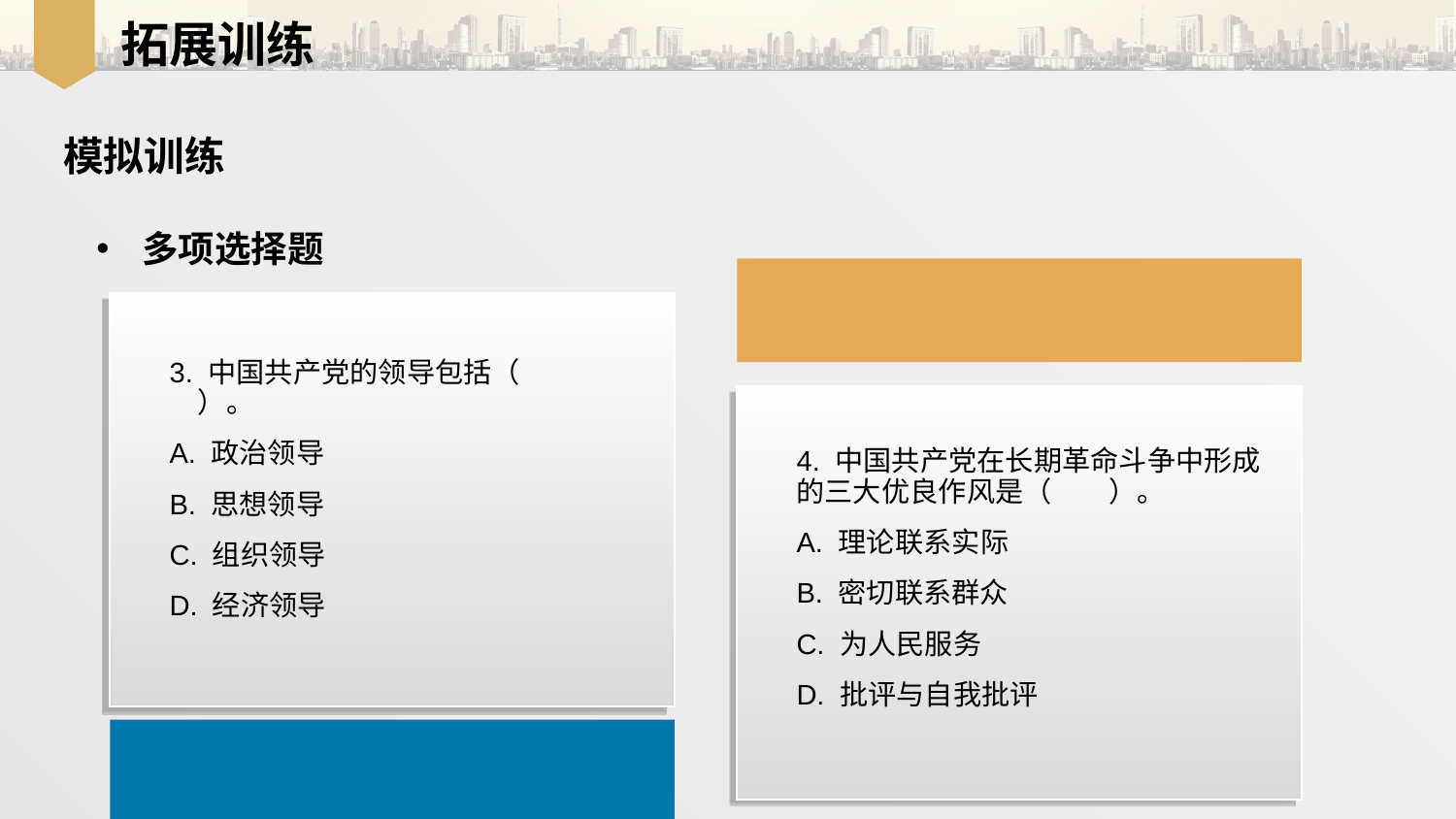

拓展训练
模拟训练
多项选择题

3. 中国共产党的领导包括（　　）。
A. 政治领导
B. 思想领导
C. 组织领导
D. 经济领导

4. 中国共产党在长期革命斗争中形成的三大优良作风是（　　）。
A. 理论联系实际
B. 密切联系群众
C. 为人民服务
D. 批评与自我批评